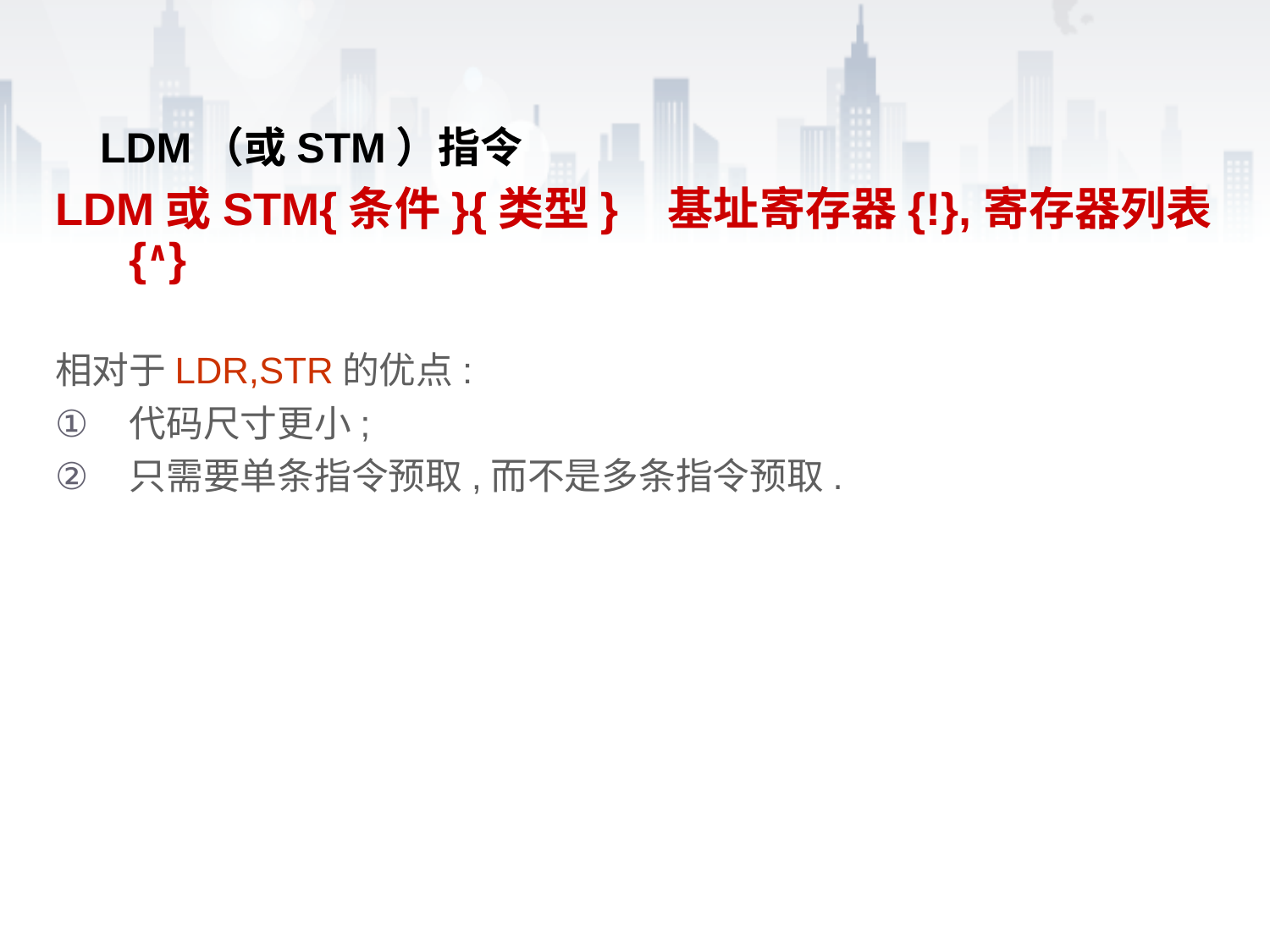

# LDM（或STM）指令
LDM或STM{条件}{类型}   基址寄存器{!},寄存器列表{∧}

相对于LDR,STR的优点:
代码尺寸更小;
只需要单条指令预取,而不是多条指令预取.